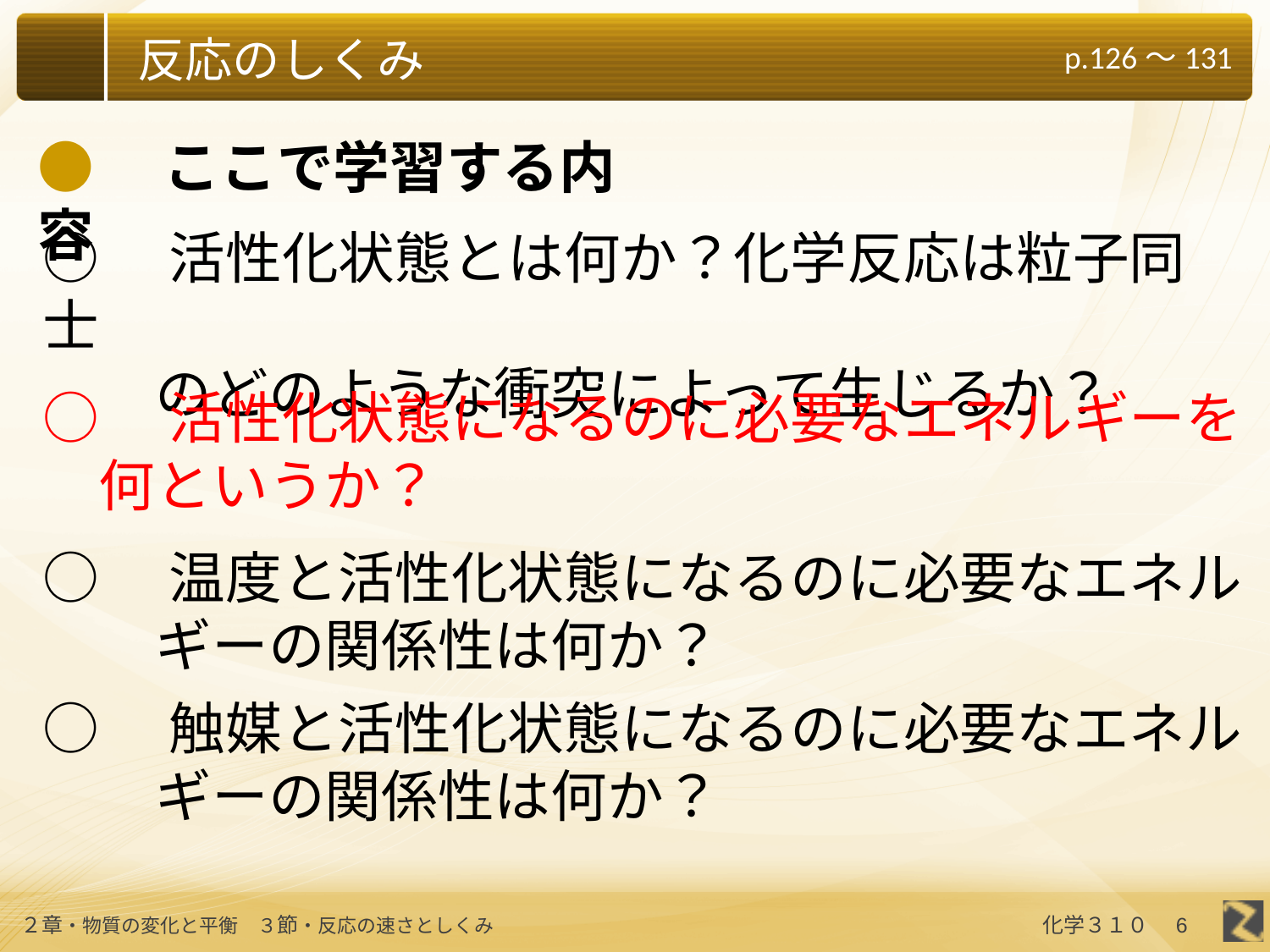

●　ここで学習する内容
○　活性化状態とは何か？化学反応は粒子同士
　　のどのような衝突によって生じるか？
○　活性化状態になるのに必要なエネルギーを
　何というか？
○　温度と活性化状態になるのに必要なエネル
　　ギーの関係性は何か？
○　触媒と活性化状態になるのに必要なエネル
　　ギーの関係性は何か？
6